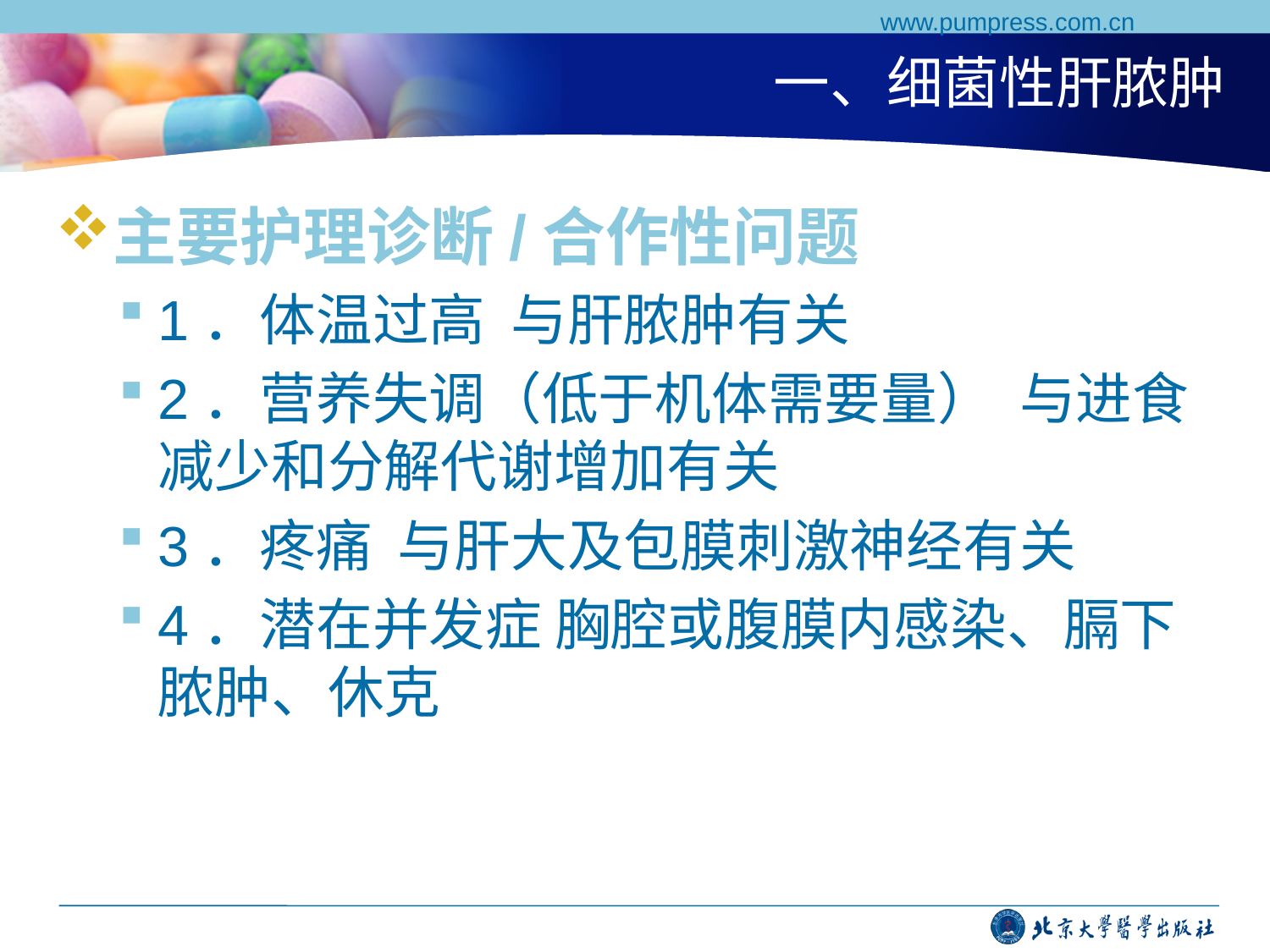

www.pumpress.com.cn
# 一、细菌性肝脓肿
主要护理诊断/合作性问题
1．体温过高  与肝脓肿有关
2．营养失调（低于机体需要量）  与进食减少和分解代谢增加有关
3．疼痛  与肝大及包膜刺激神经有关
4．潜在并发症 胸腔或腹膜内感染、膈下脓肿、休克